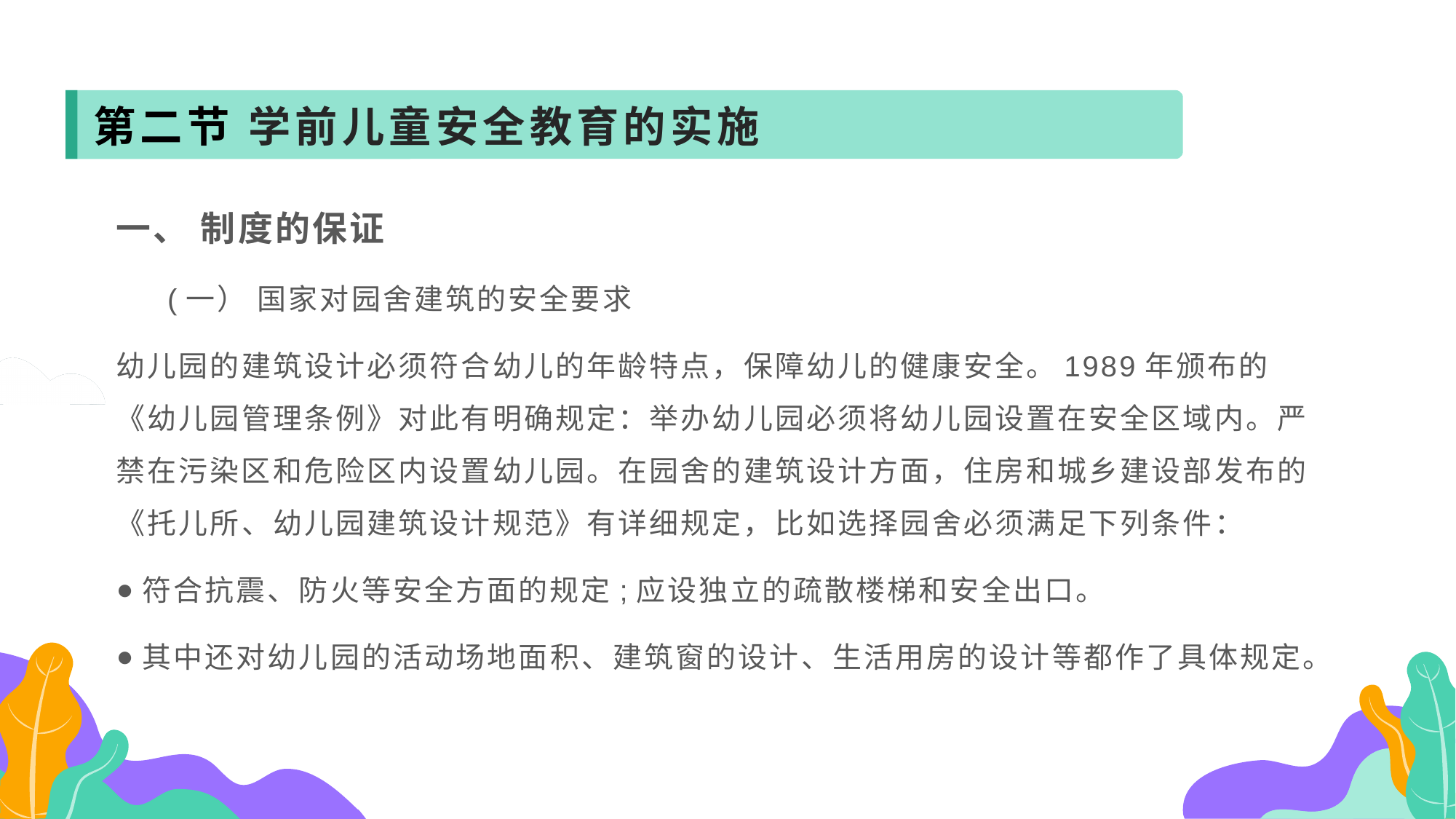

第二节 学前儿童安全教育的实施
一、 制度的保证
     (一） 国家对园舍建筑的安全要求
幼儿园的建筑设计必须符合幼儿的年龄特点，保障幼儿的健康安全。1989年颁布的《幼儿园管理条例》对此有明确规定：举办幼儿园必须将幼儿园设置在安全区域内。严禁在污染区和危险区内设置幼儿园。在园舍的建筑设计方面，住房和城乡建设部发布的《托儿所、幼儿园建筑设计规范》有详细规定，比如选择园舍必须满足下列条件：
符合抗震、防火等安全方面的规定;应设独立的疏散楼梯和安全出口。
其中还对幼儿园的活动场地面积、建筑窗的设计、生活用房的设计等都作了具体规定。